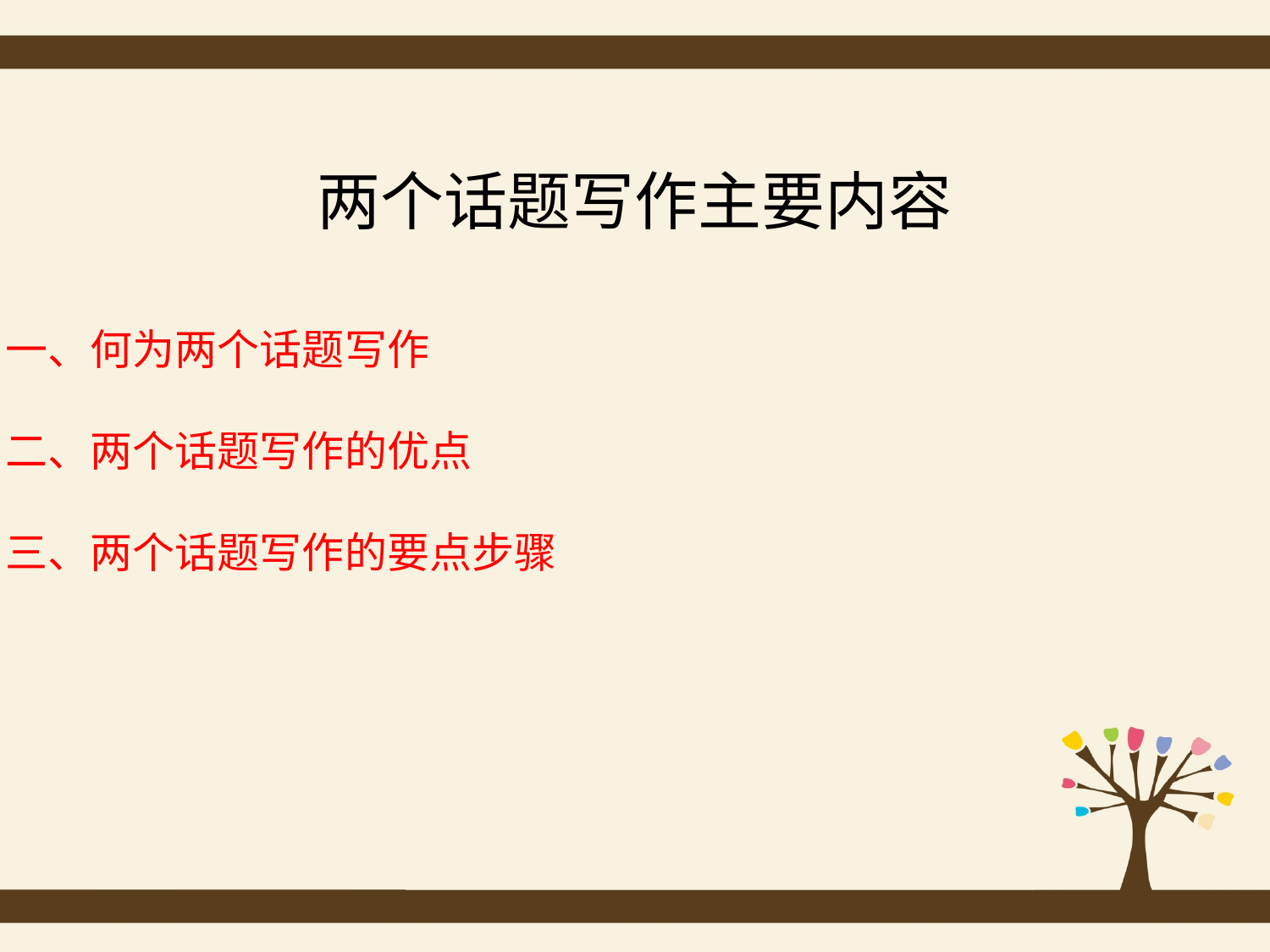

两个话题写作主要内容
一、何为两个话题写作
二、两个话题写作的优点
三、两个话题写作的要点步骤